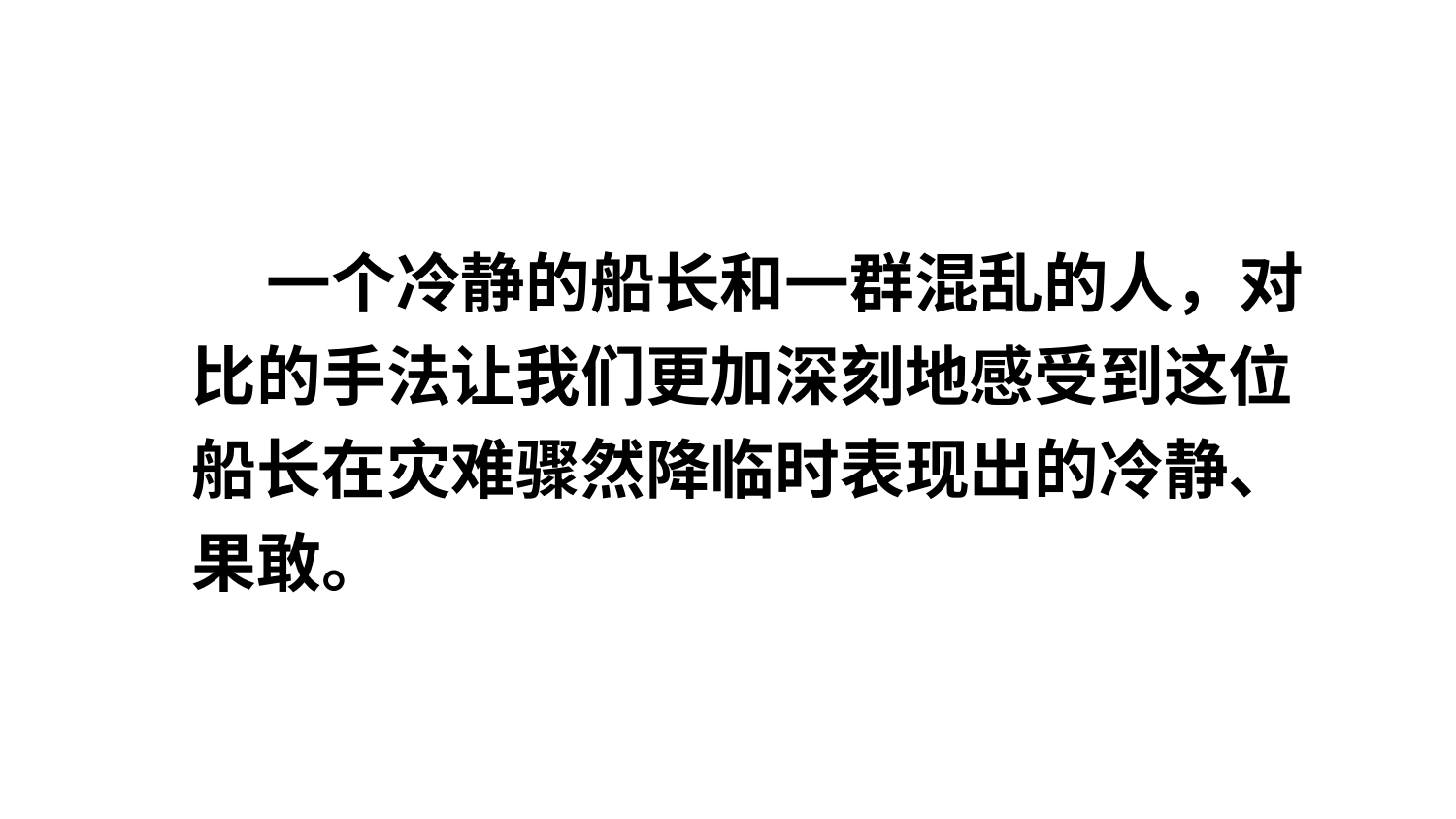

一个冷静的船长和一群混乱的人，对比的手法让我们更加深刻地感受到这位船长在灾难骤然降临时表现出的冷静、果敢。